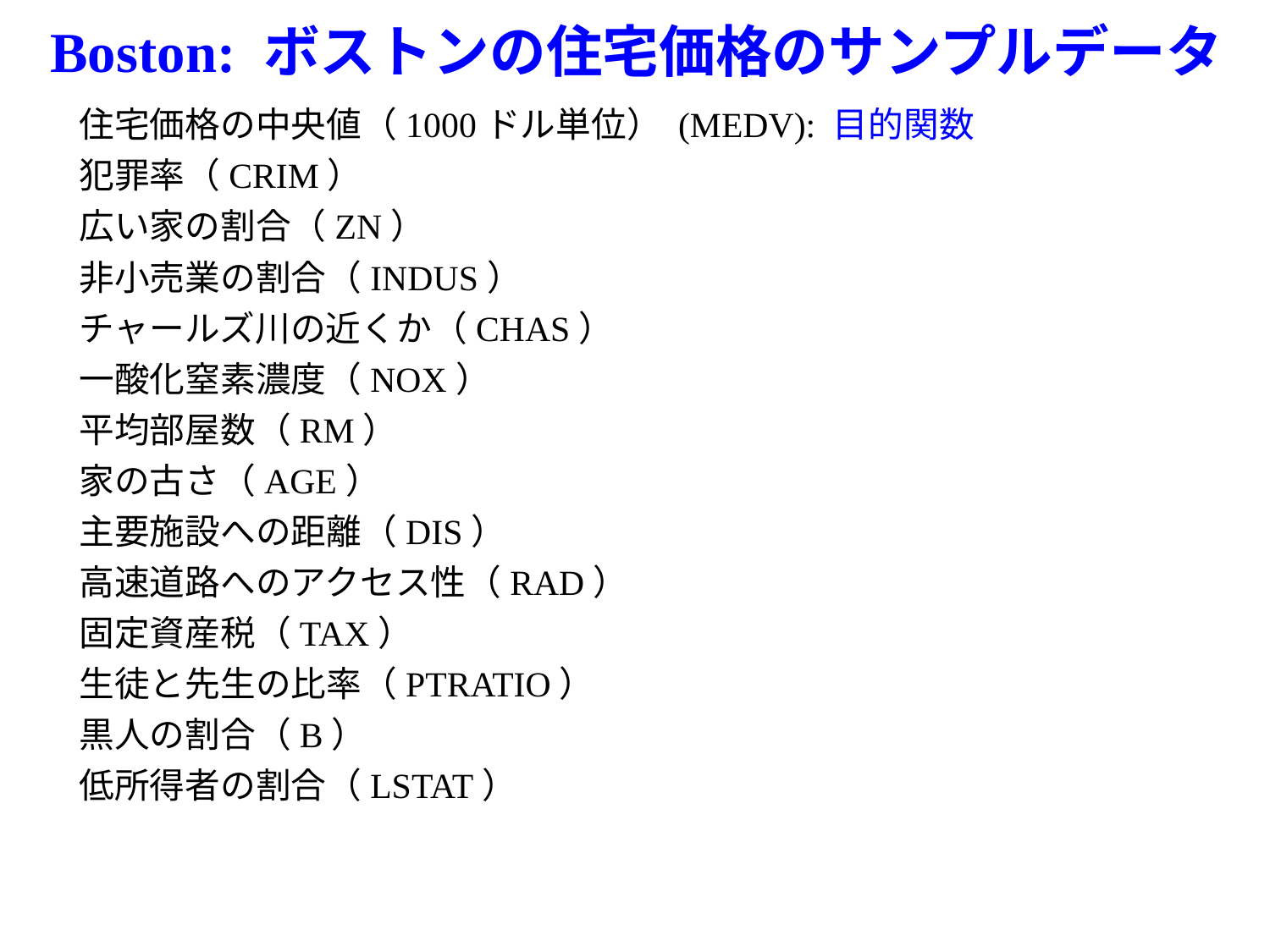

Boston: ボストンの住宅価格のサンプルデータ
住宅価格の中央値（1000ドル単位） (MEDV): 目的関数
犯罪率（CRIM）
広い家の割合（ZN）
非小売業の割合（INDUS）
チャールズ川の近くか（CHAS）
一酸化窒素濃度（NOX）
平均部屋数（RM）
家の古さ（AGE）
主要施設への距離（DIS）
高速道路へのアクセス性（RAD）
固定資産税（TAX）
生徒と先生の比率（PTRATIO）
黒人の割合（B）
低所得者の割合（LSTAT）